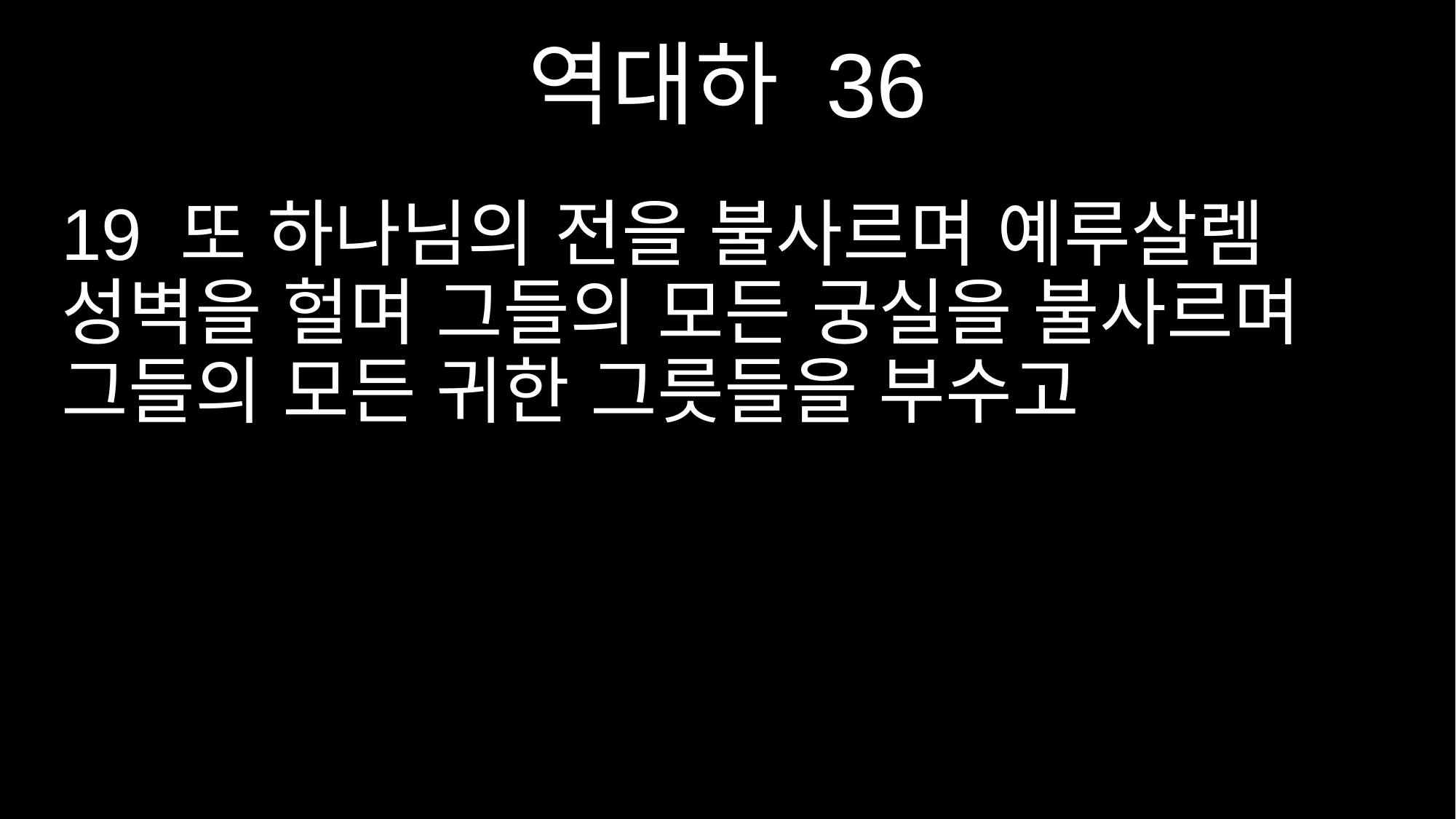

역대하 36
19 또 하나님의 전을 불사르며 예루살렘 성벽을 헐며 그들의 모든 궁실을 불사르며 그들의 모든 귀한 그릇들을 부수고